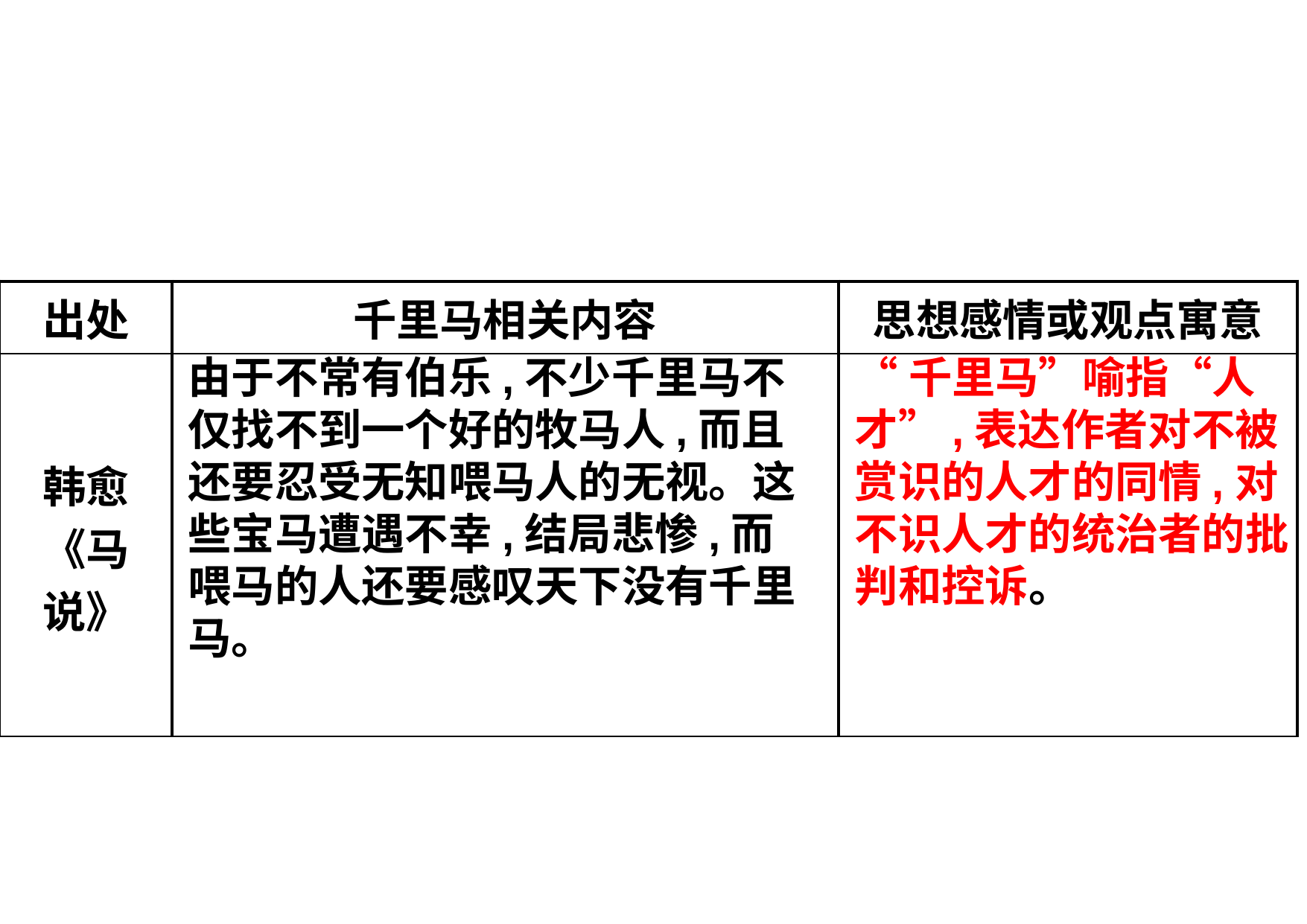

| 出处 | 千里马相关内容 | 思想感情或观点寓意 |
| --- | --- | --- |
| 韩愈《马说》 |  |  |
“千里马”喻指“人才”,表达作者对不被赏识的人才的同情,对不识人才的统治者的批判和控诉。
由于不常有伯乐,不少千里马不仅找不到一个好的牧马人,而且还要忍受无知喂马人的无视。这些宝马遭遇不幸,结局悲惨,而喂马的人还要感叹天下没有千里马。